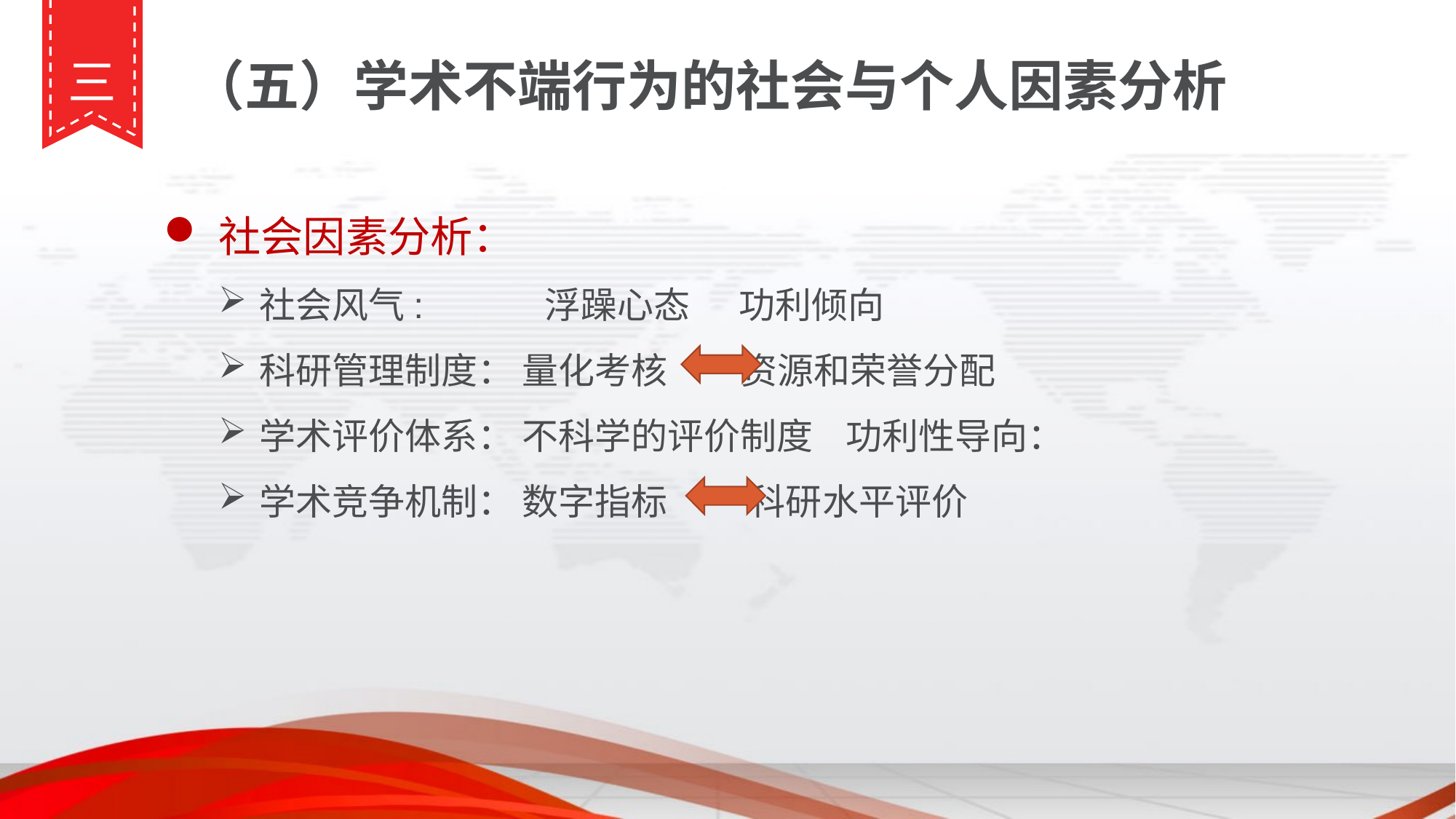

三
（五）学术不端行为的社会与个人因素分析
社会因素分析：
社会风气:           浮躁心态      功利倾向
科研管理制度： 量化考核         资源和荣誉分配
学术评价体系： 不科学的评价制度    功利性导向：
学术竞争机制： 数字指标          科研水平评价